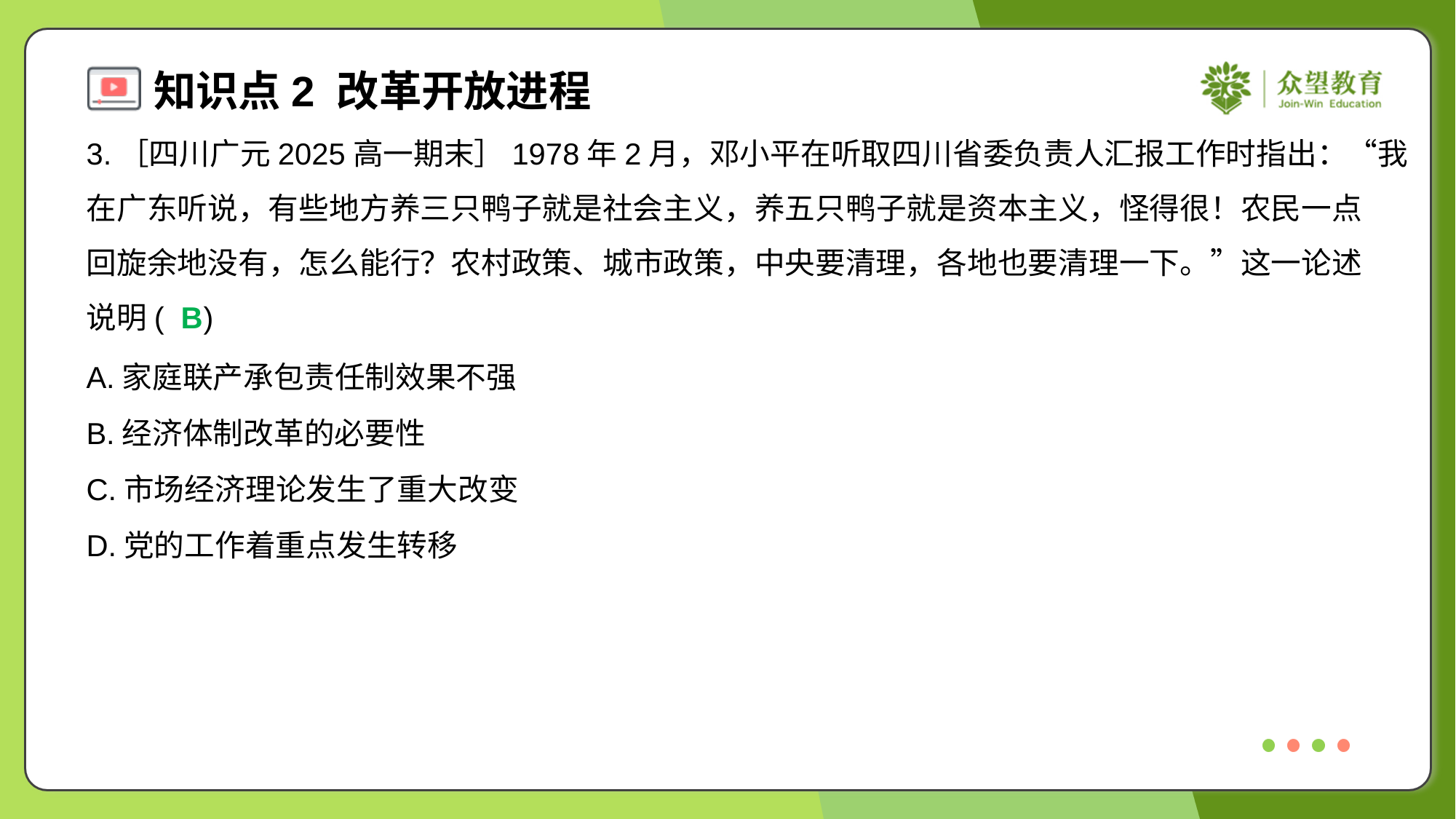

3.［四川广元2025高一期末］1978年2月，邓小平在听取四川省委负责人汇报工作时指出：“我
在广东听说，有些地方养三只鸭子就是社会主义，养五只鸭子就是资本主义，怪得很！农民一点
回旋余地没有，怎么能行？农村政策、城市政策，中央要清理，各地也要清理一下。”这一论述
说明(     )
B
A.家庭联产承包责任制效果不强
B.经济体制改革的必要性
C.市场经济理论发生了重大改变
D.党的工作着重点发生转移